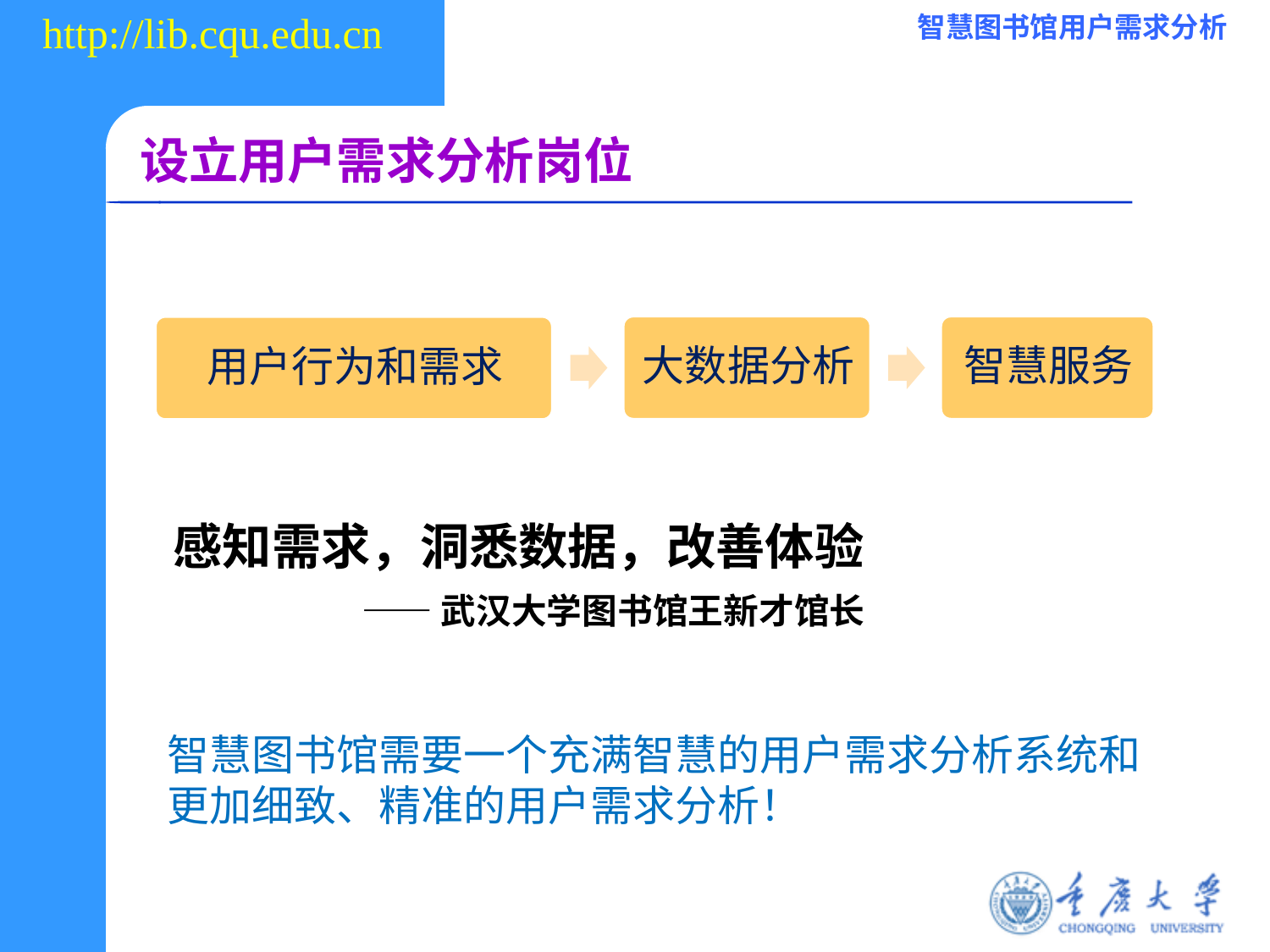

# 设立用户需求分析岗位
用户行为和需求

大数据分析

智慧服务
感知需求，洞悉数据，改善体验
——武汉大学图书馆王新才馆长
智慧图书馆需要一个充满智慧的用户需求分析系统和更加细致、精准的用户需求分析！